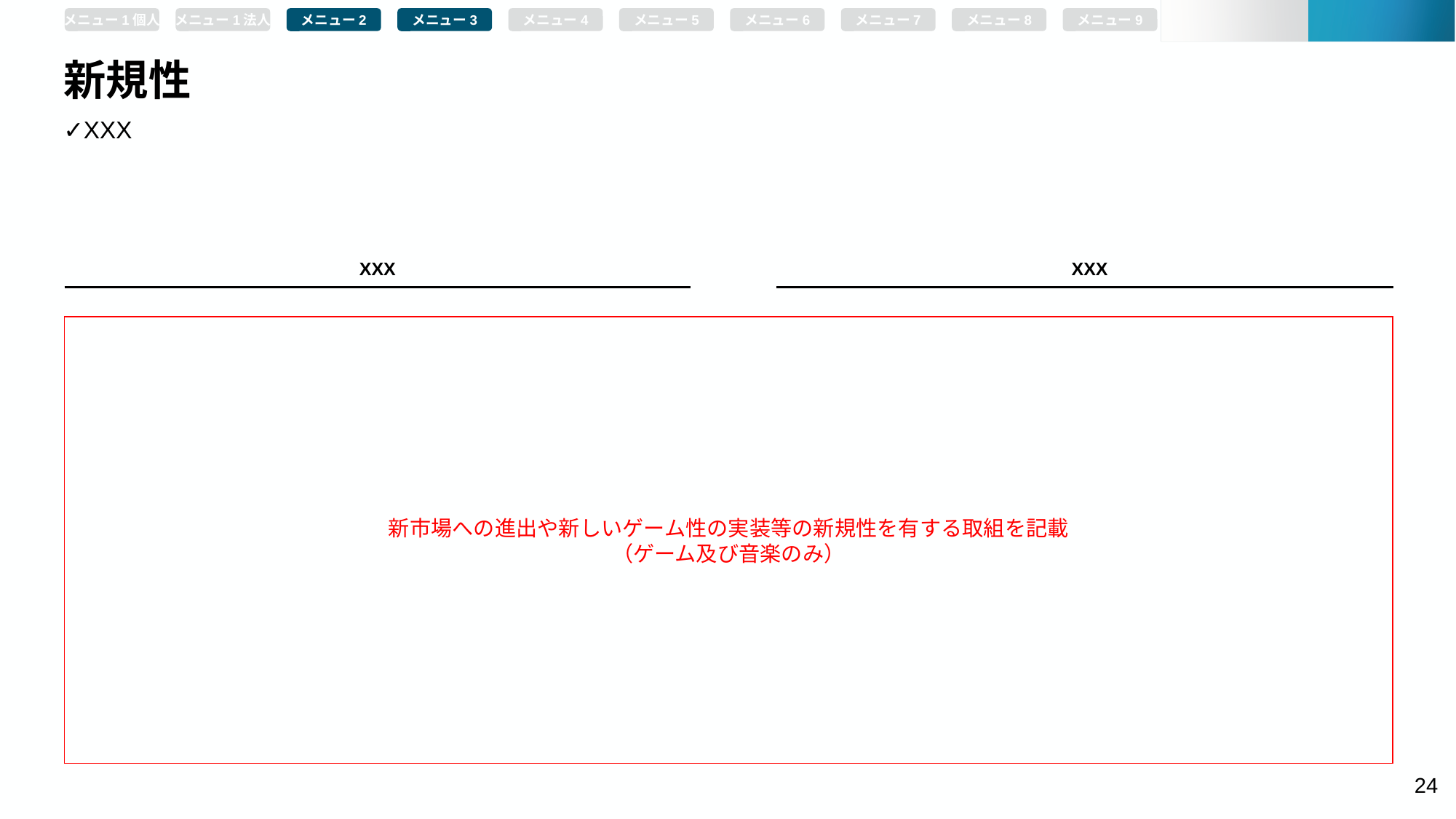

メニュー1個人
メニュー1法人
メニュー2
メニュー3
メニュー4
メニュー5
メニュー6
メニュー7
メニュー8
メニュー9
# 新規性
✓XXX
XXX
XXX
新市場への進出や新しいゲーム性の実装等の新規性を有する取組を記載
（ゲーム及び音楽のみ）
24